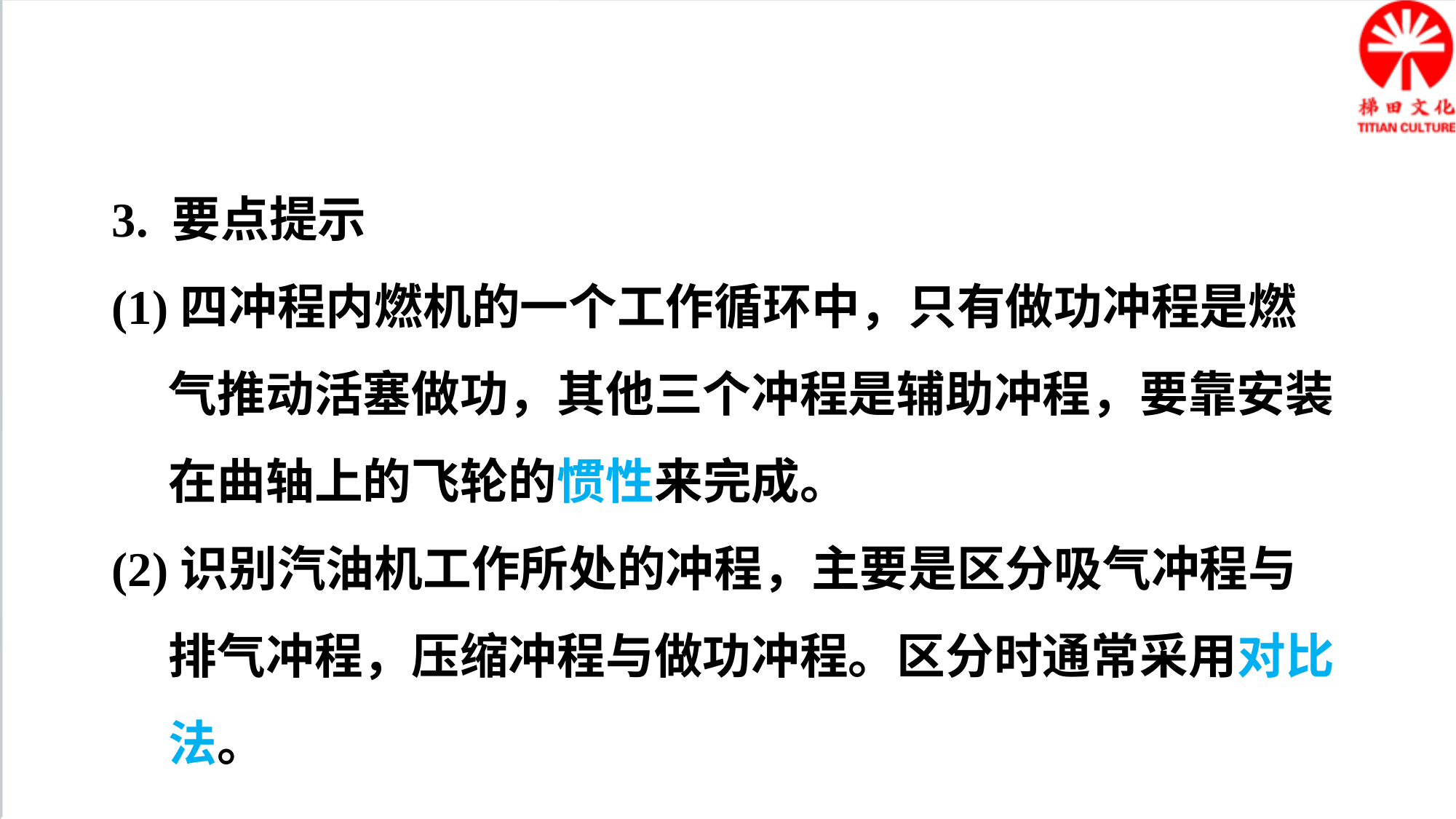

3. 要点提示
(1)四冲程内燃机的一个工作循环中，只有做功冲程是燃气推动活塞做功，其他三个冲程是辅助冲程，要靠安装在曲轴上的飞轮的惯性来完成。
(2)识别汽油机工作所处的冲程，主要是区分吸气冲程与排气冲程，压缩冲程与做功冲程。区分时通常采用对比法。